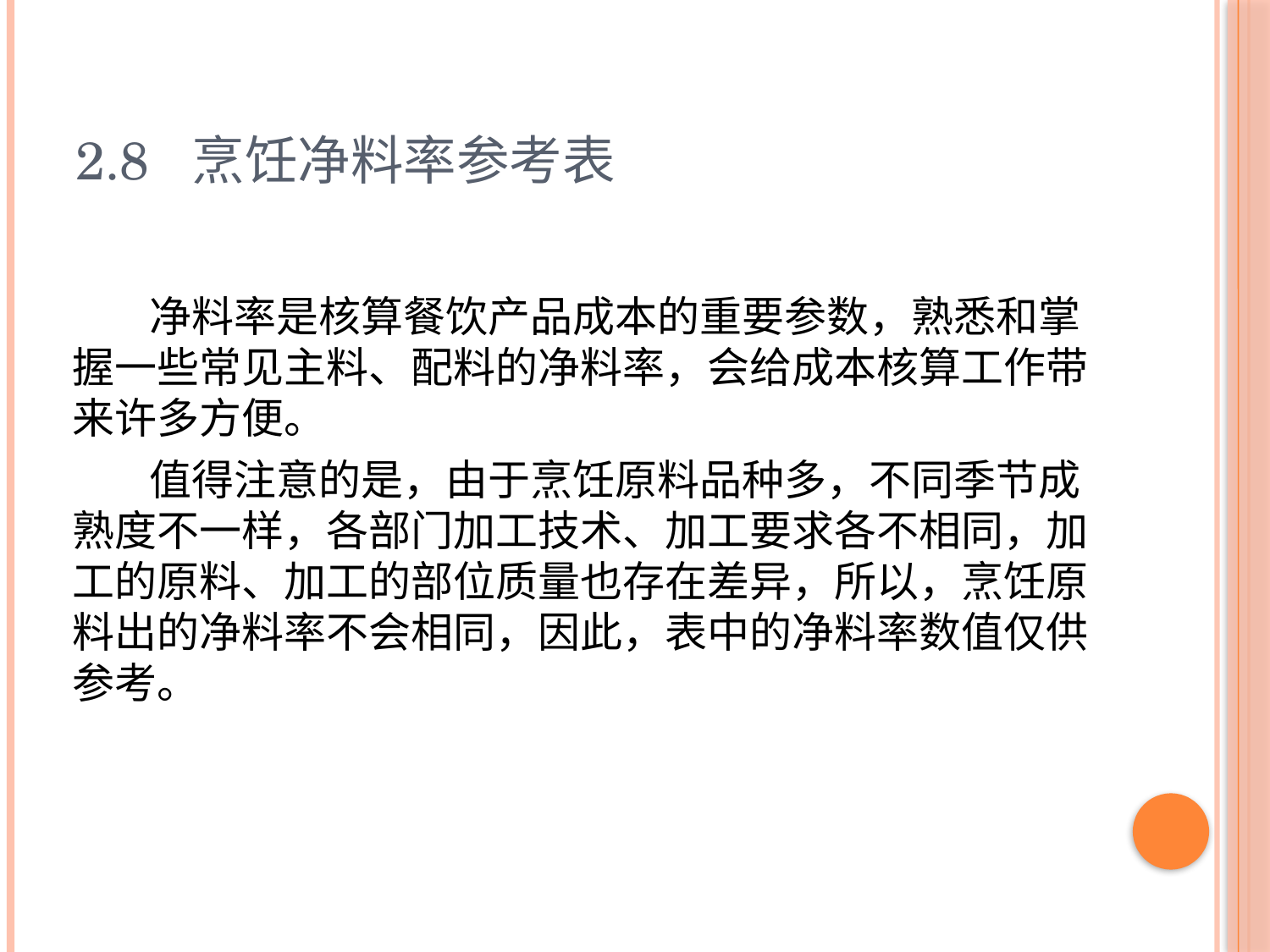

# 2.8  烹饪净料率参考表

       净料率是核算餐饮产品成本的重要参数，熟悉和掌握一些常见主料、配料的净料率，会给成本核算工作带来许多方便。
       值得注意的是，由于烹饪原料品种多，不同季节成熟度不一样，各部门加工技术、加工要求各不相同，加工的原料、加工的部位质量也存在差异，所以，烹饪原料出的净料率不会相同，因此，表中的净料率数值仅供参考。